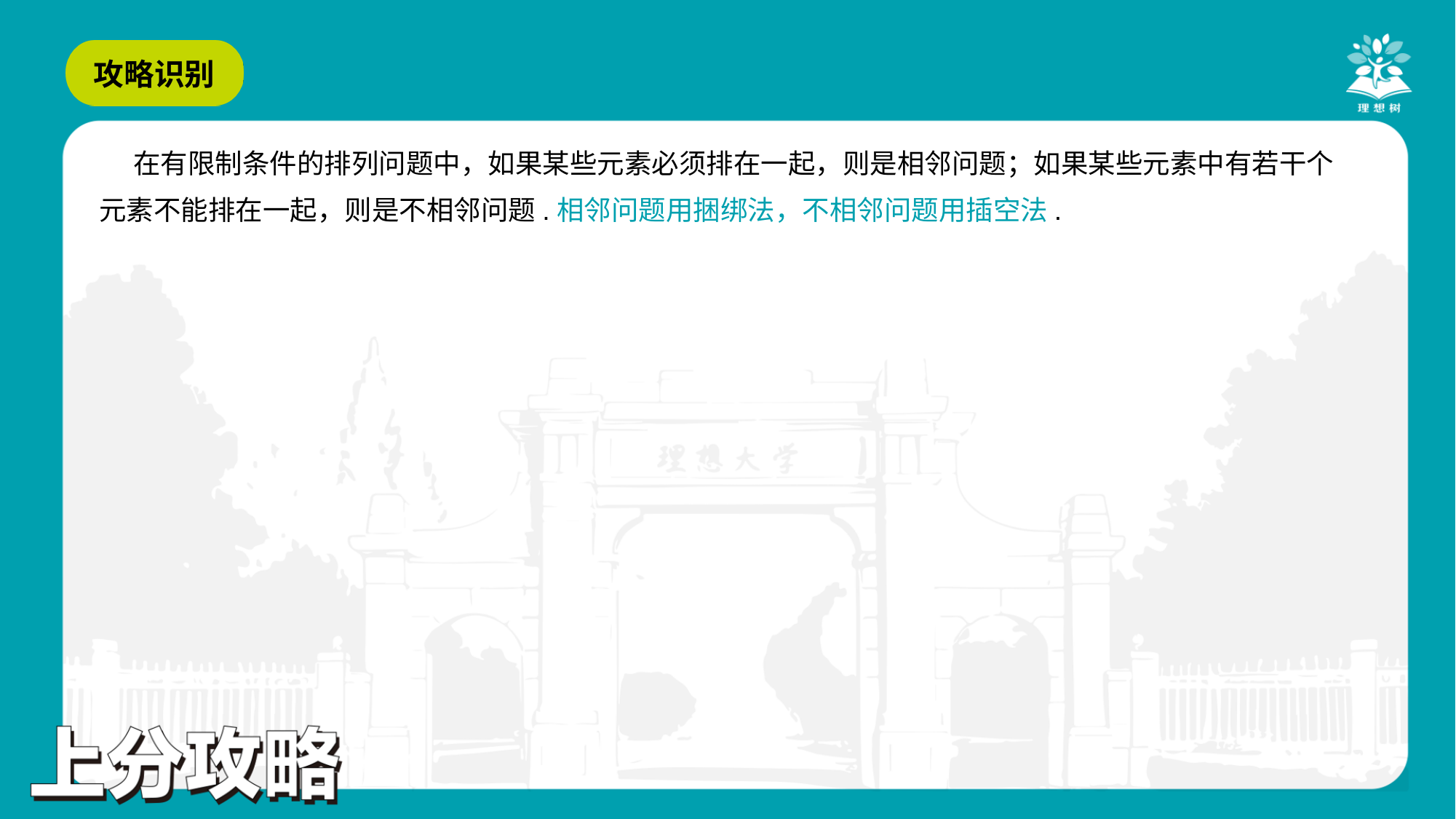

在有限制条件的排列问题中，如果某些元素必须排在一起，则是相邻问题；如果某些元素中有若干个
元素不能排在一起，则是不相邻问题.相邻问题用捆绑法，不相邻问题用插空法.